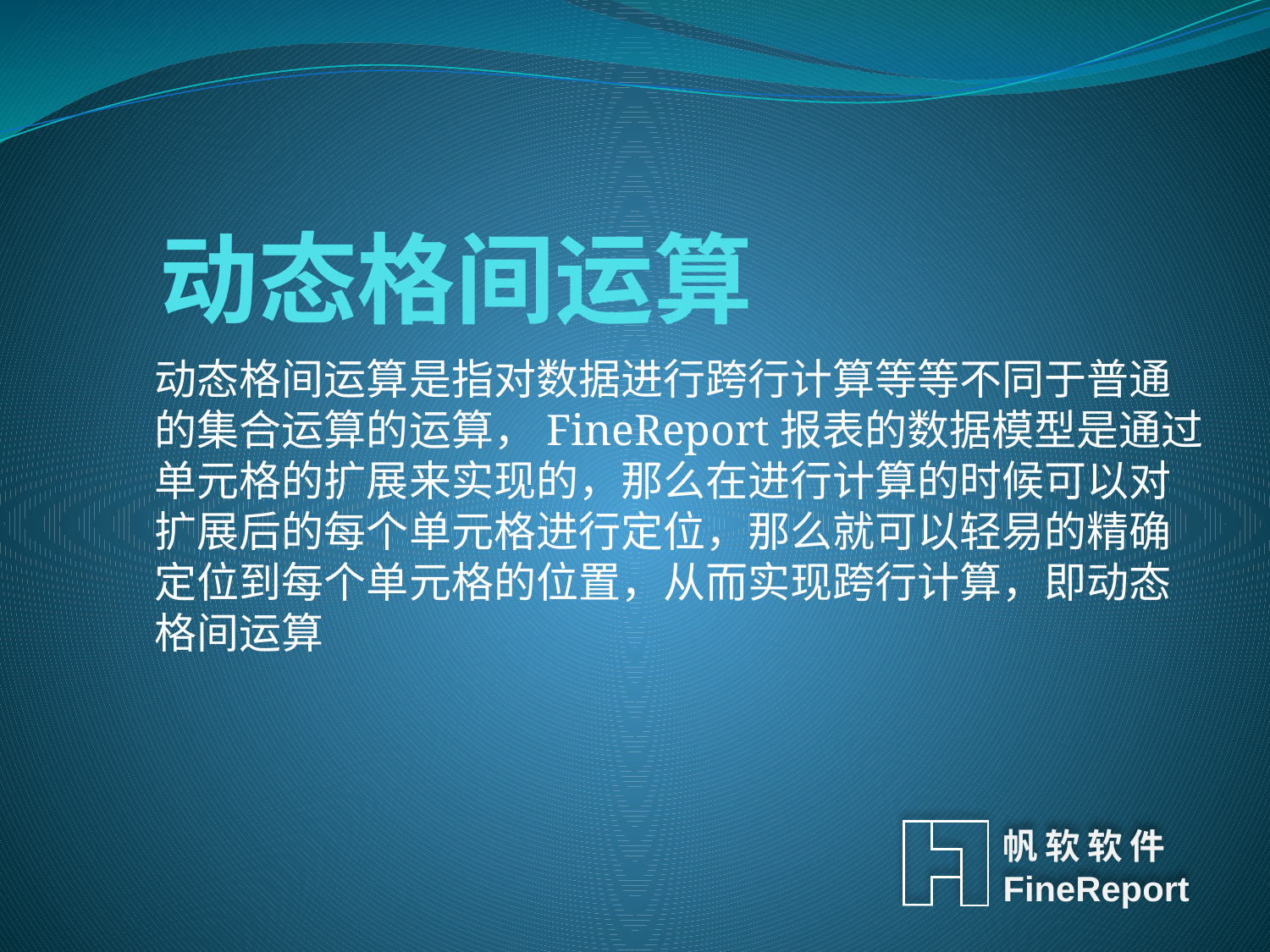

# 动态格间运算
动态格间运算是指对数据进行跨行计算等等不同于普通的集合运算的运算，FineReport报表的数据模型是通过单元格的扩展来实现的，那么在进行计算的时候可以对扩展后的每个单元格进行定位，那么就可以轻易的精确定位到每个单元格的位置，从而实现跨行计算，即动态格间运算